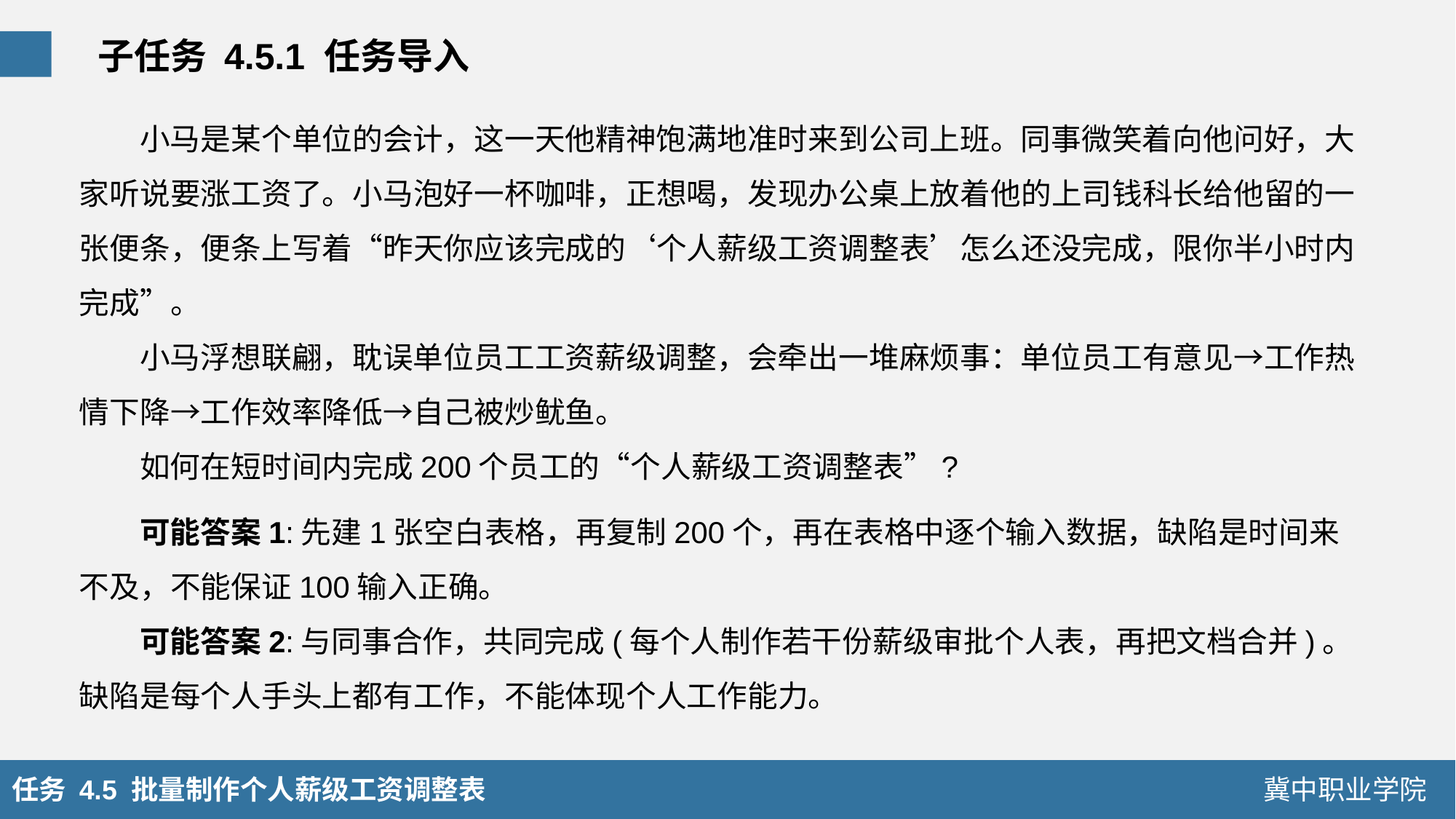

子任务 4.5.1 任务导入
小马是某个单位的会计，这一天他精神饱满地准时来到公司上班。同事微笑着向他问好，大家听说要涨工资了。小马泡好一杯咖啡，正想喝，发现办公桌上放着他的上司钱科长给他留的一张便条，便条上写着“昨天你应该完成的‘个人薪级工资调整表’怎么还没完成，限你半小时内完成”。
小马浮想联翩，耽误单位员工工资薪级调整，会牵出一堆麻烦事：单位员工有意见→工作热情下降→工作效率降低→自己被炒鱿鱼。
如何在短时间内完成200个员工的“个人薪级工资调整表”?
可能答案1:先建1张空白表格，再复制200个，再在表格中逐个输入数据，缺陷是时间来不及，不能保证100输入正确。
可能答案2:与同事合作，共同完成(每个人制作若干份薪级审批个人表，再把文档合并)。缺陷是每个人手头上都有工作，不能体现个人工作能力。

任务 4.5 批量制作个人薪级工资调整表
冀中职业学院